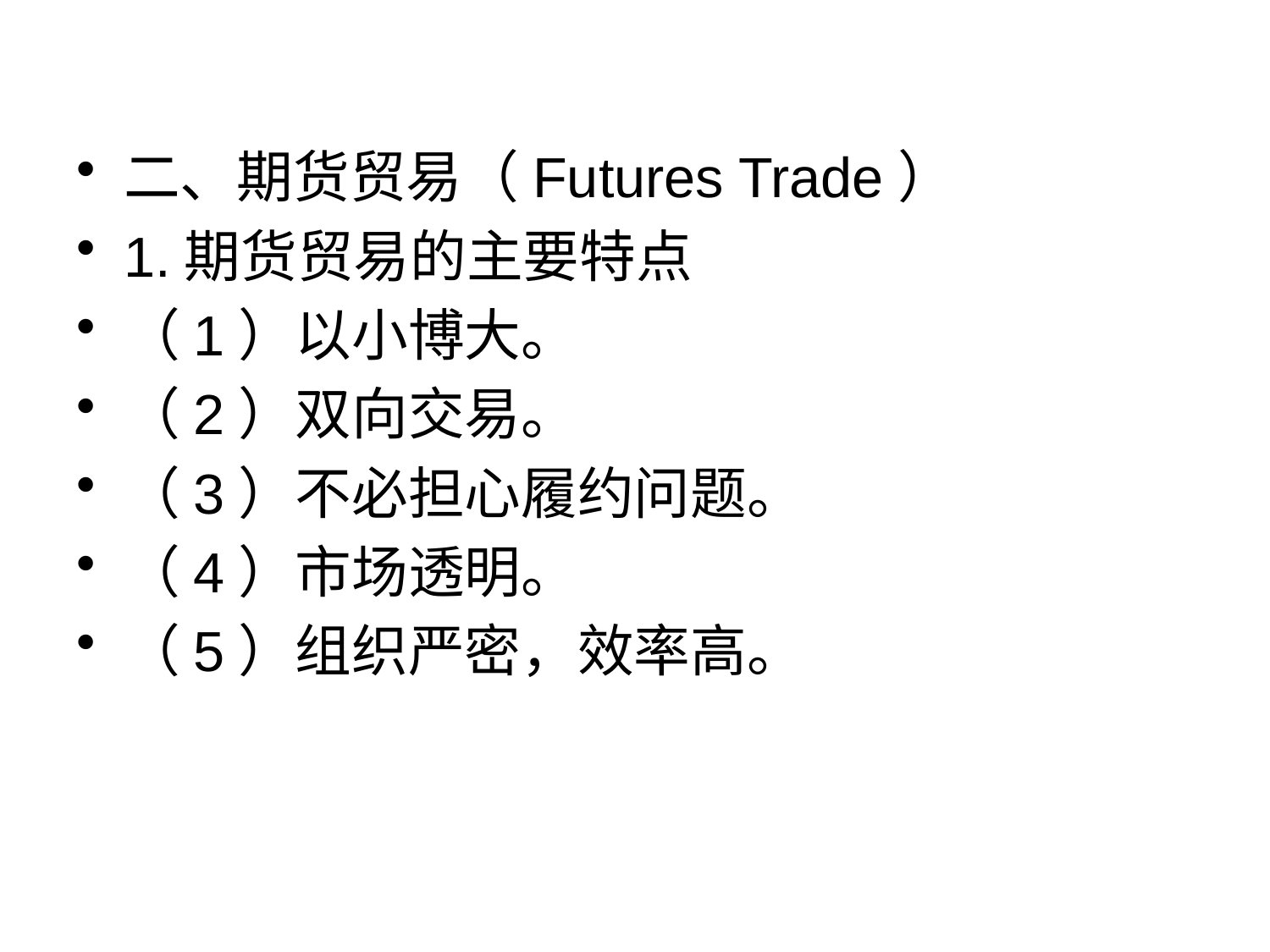

二、期货贸易（Futures Trade）
1.期货贸易的主要特点
（1）以小博大。
（2）双向交易。
（3）不必担心履约问题。
（4）市场透明。
（5）组织严密，效率高。